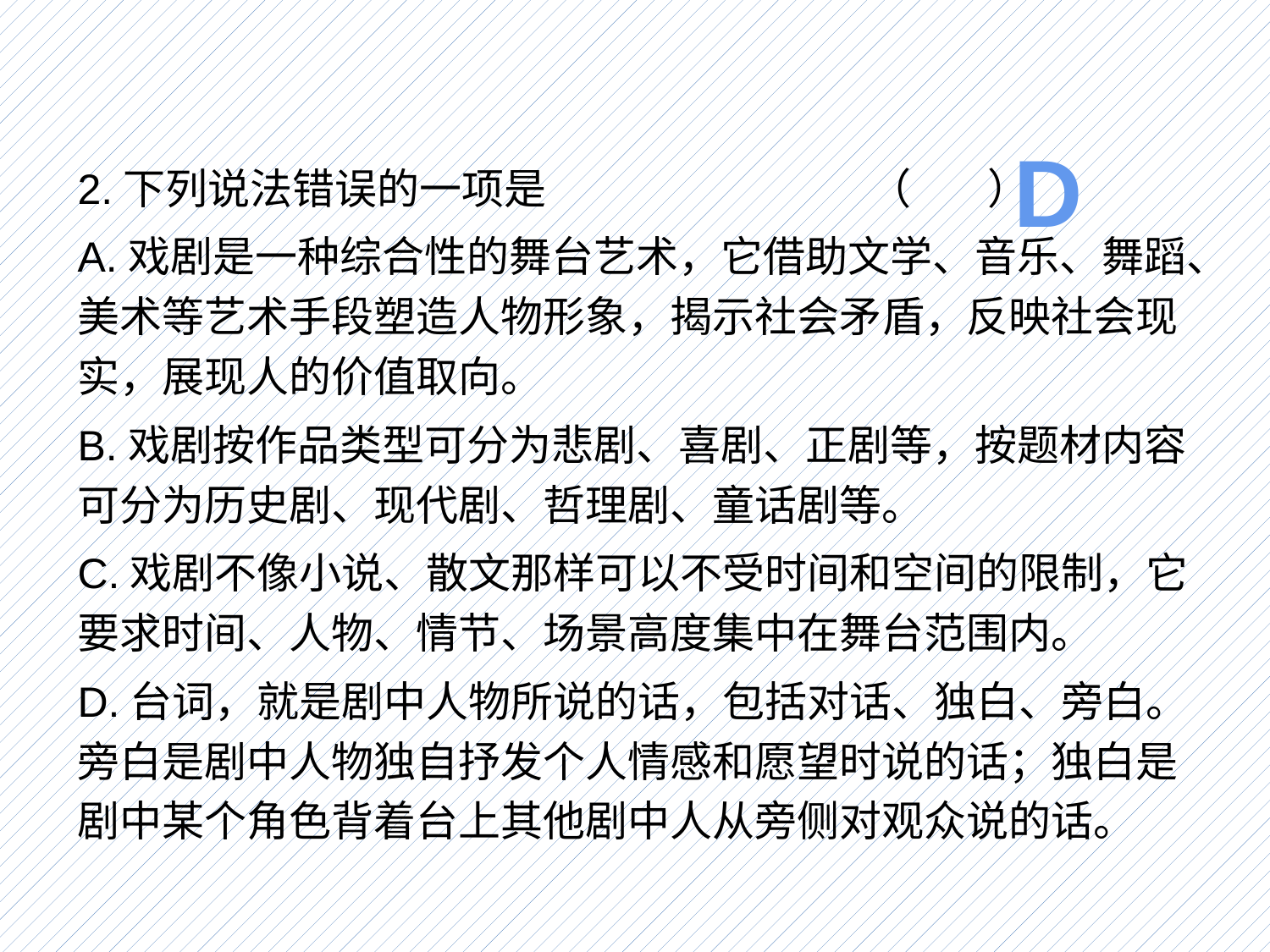

D
2.下列说法错误的一项是                                  （        ）
A.戏剧是一种综合性的舞台艺术，它借助文学、音乐、舞蹈、美术等艺术手段塑造人物形象，揭示社会矛盾，反映社会现实，展现人的价值取向。
B.戏剧按作品类型可分为悲剧、喜剧、正剧等，按题材内容可分为历史剧、现代剧、哲理剧、童话剧等。
C.戏剧不像小说、散文那样可以不受时间和空间的限制，它要求时间、人物、情节、场景高度集中在舞台范围内。
D.台词，就是剧中人物所说的话，包括对话、独白、旁白。旁白是剧中人物独自抒发个人情感和愿望时说的话；独白是剧中某个角色背着台上其他剧中人从旁侧对观众说的话。